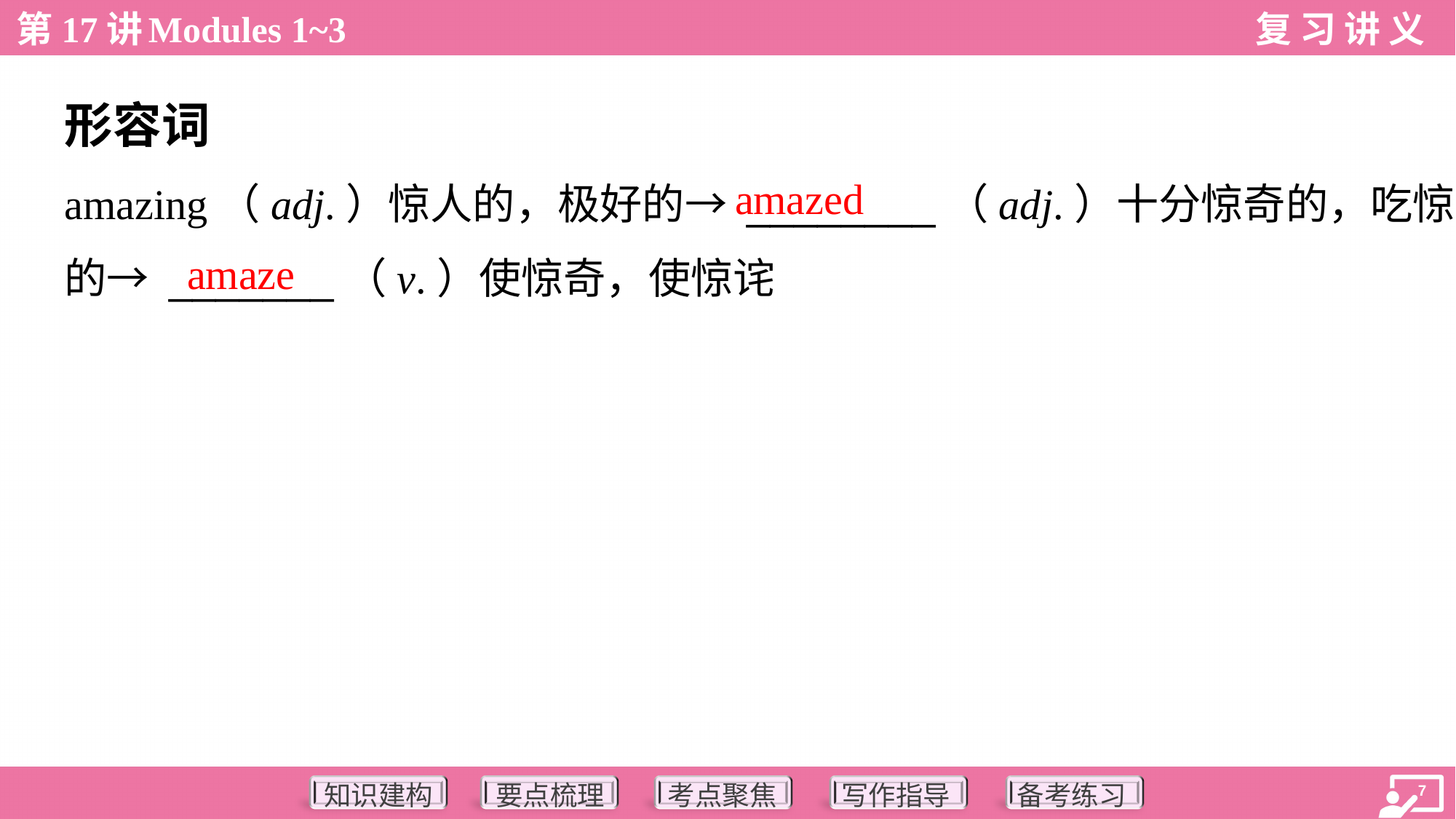

形容词
amazed
amazing（adj.）惊人的，极好的→ ________（adj.）十分惊奇的，吃惊
的→ _______（v.）使惊奇，使惊诧
amaze